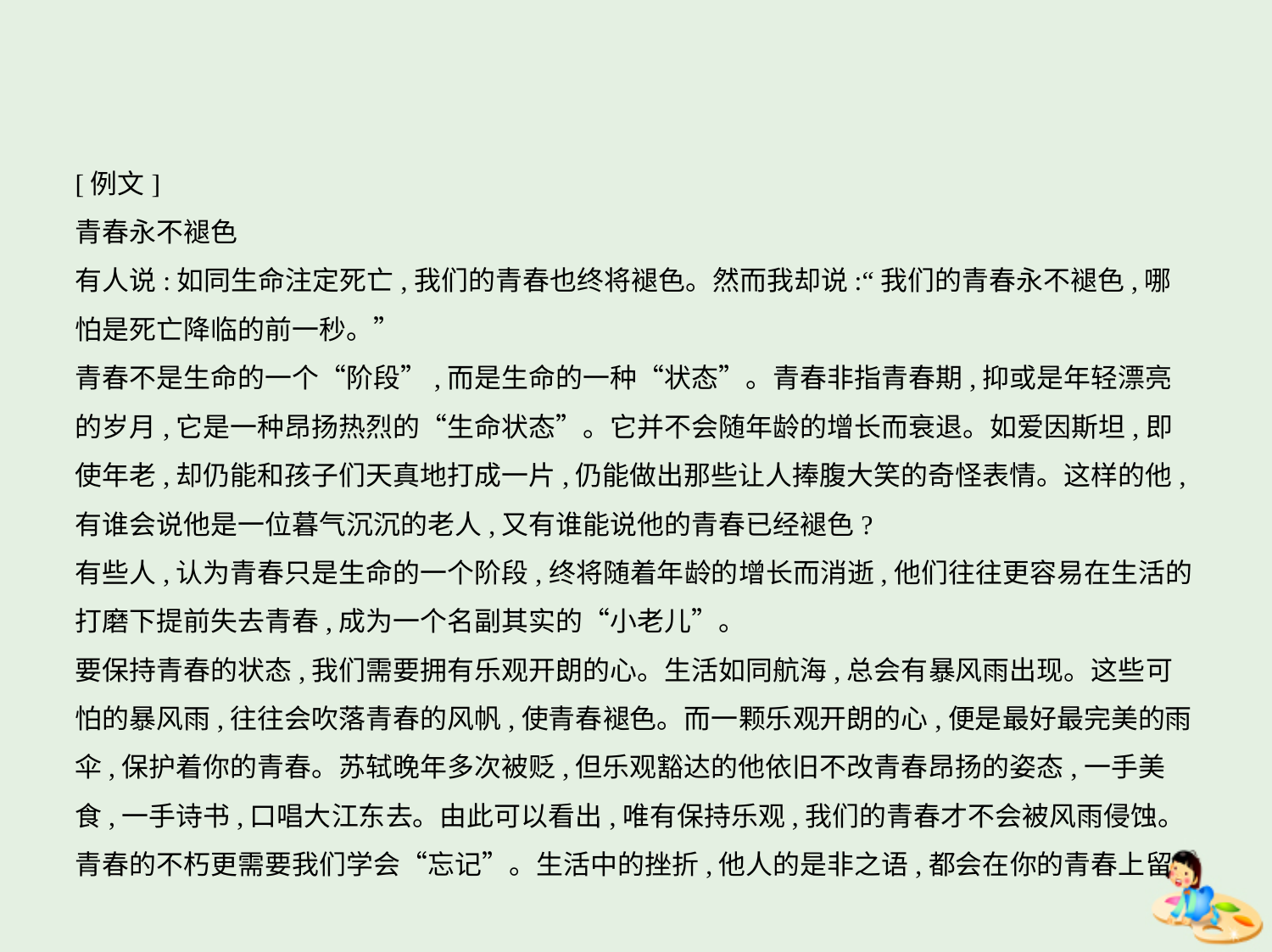

[例文]
青春永不褪色
有人说:如同生命注定死亡,我们的青春也终将褪色。然而我却说:“我们的青春永不褪色,哪
怕是死亡降临的前一秒。”
青春不是生命的一个“阶段”,而是生命的一种“状态”。青春非指青春期,抑或是年轻漂亮
的岁月,它是一种昂扬热烈的“生命状态”。它并不会随年龄的增长而衰退。如爱因斯坦,即
使年老,却仍能和孩子们天真地打成一片,仍能做出那些让人捧腹大笑的奇怪表情。这样的他,
有谁会说他是一位暮气沉沉的老人,又有谁能说他的青春已经褪色?
有些人,认为青春只是生命的一个阶段,终将随着年龄的增长而消逝,他们往往更容易在生活的
打磨下提前失去青春,成为一个名副其实的“小老儿”。
要保持青春的状态,我们需要拥有乐观开朗的心。生活如同航海,总会有暴风雨出现。这些可
怕的暴风雨,往往会吹落青春的风帆,使青春褪色。而一颗乐观开朗的心,便是最好最完美的雨
伞,保护着你的青春。苏轼晚年多次被贬,但乐观豁达的他依旧不改青春昂扬的姿态,一手美
食,一手诗书,口唱大江东去。由此可以看出,唯有保持乐观,我们的青春才不会被风雨侵蚀。
青春的不朽更需要我们学会“忘记”。生活中的挫折,他人的是非之语,都会在你的青春上留